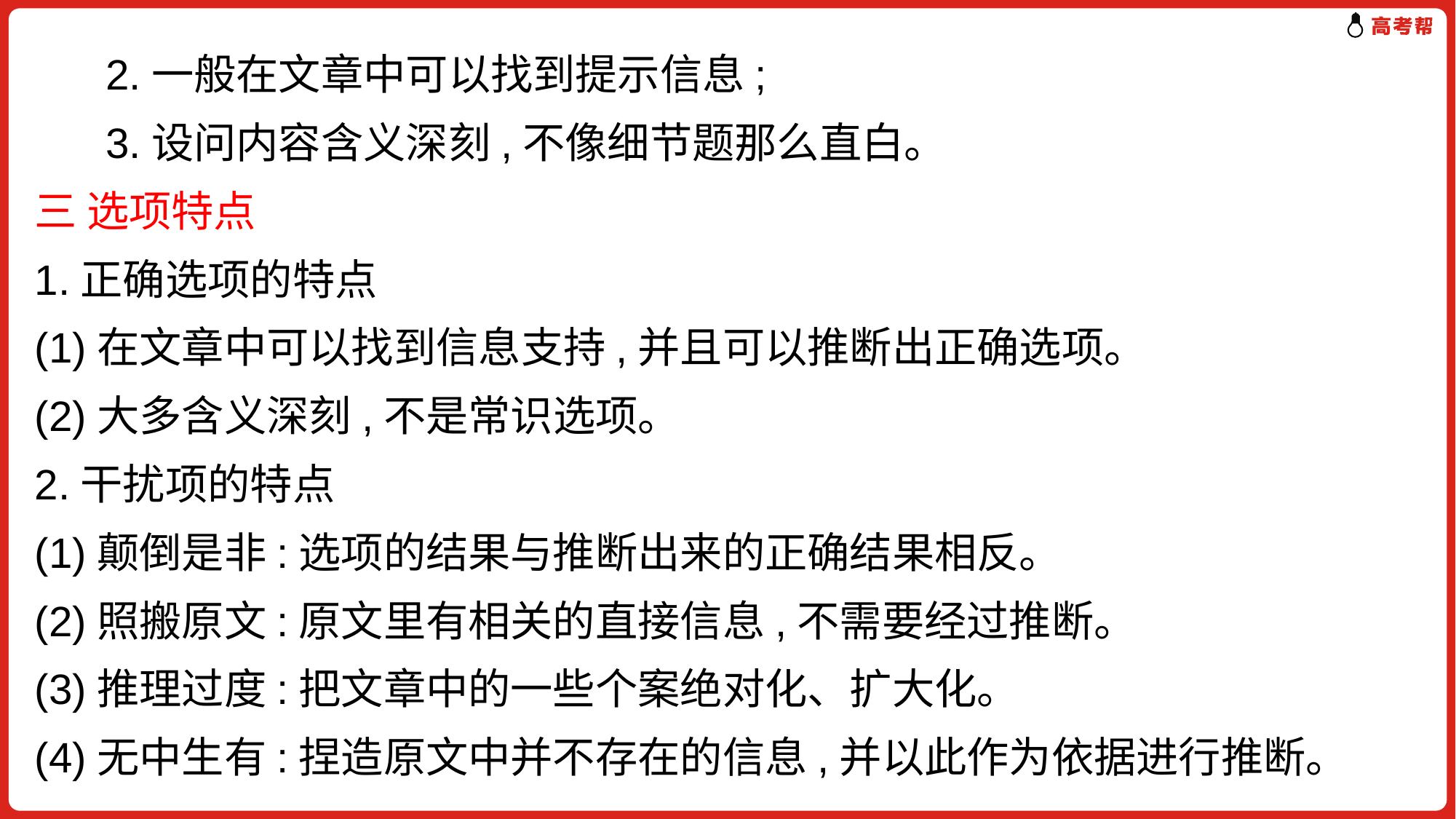

2.一般在文章中可以找到提示信息;
      3.设问内容含义深刻,不像细节题那么直白。
三 选项特点
1.正确选项的特点
(1)在文章中可以找到信息支持,并且可以推断出正确选项。
(2)大多含义深刻,不是常识选项。
2.干扰项的特点
(1)颠倒是非:选项的结果与推断出来的正确结果相反。
(2)照搬原文:原文里有相关的直接信息,不需要经过推断。
(3)推理过度:把文章中的一些个案绝对化、扩大化。
(4)无中生有:捏造原文中并不存在的信息,并以此作为依据进行推断。